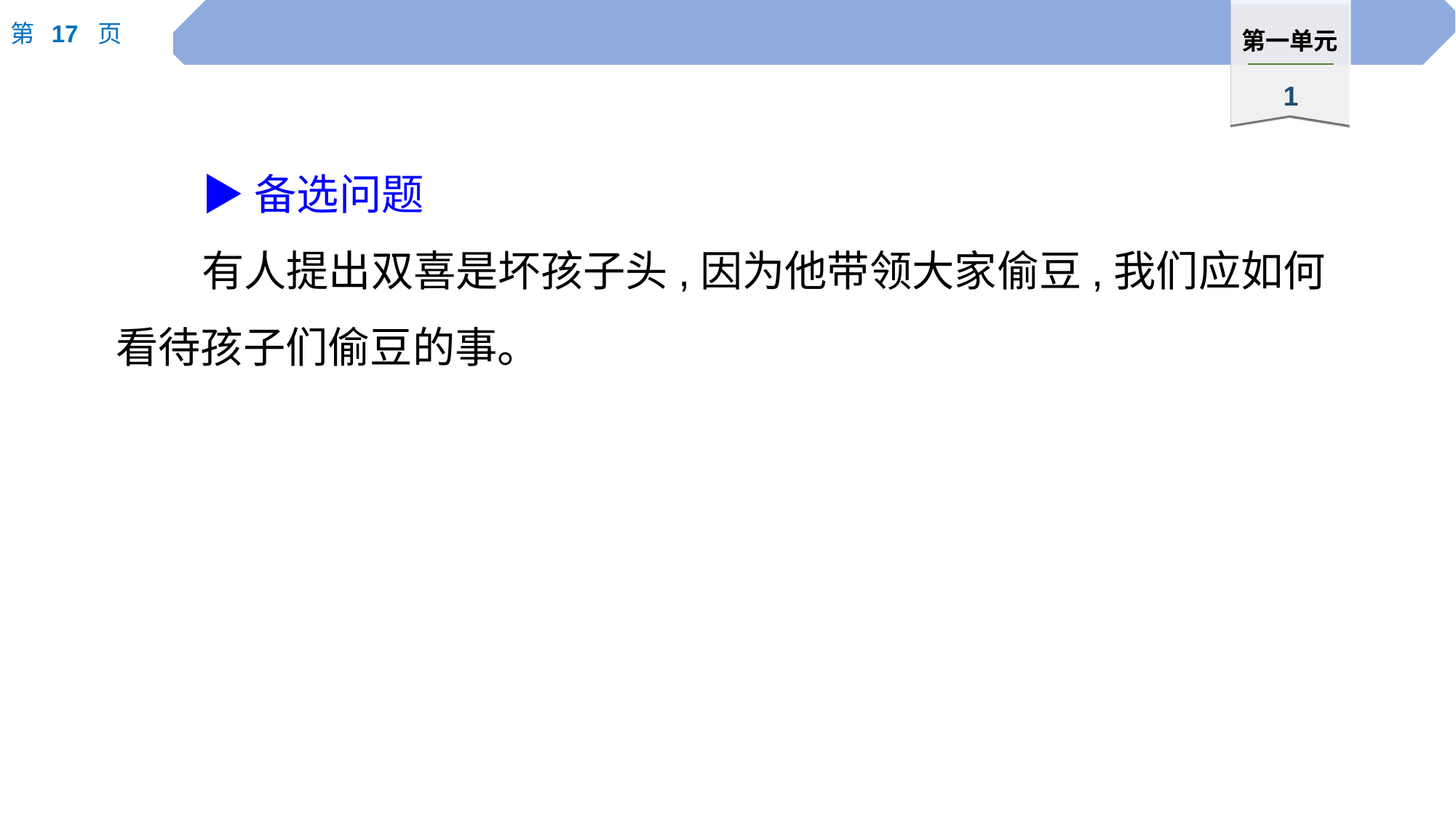

▶备选问题
有人提出双喜是坏孩子头,因为他带领大家偷豆,我们应如何看待孩子们偷豆的事。